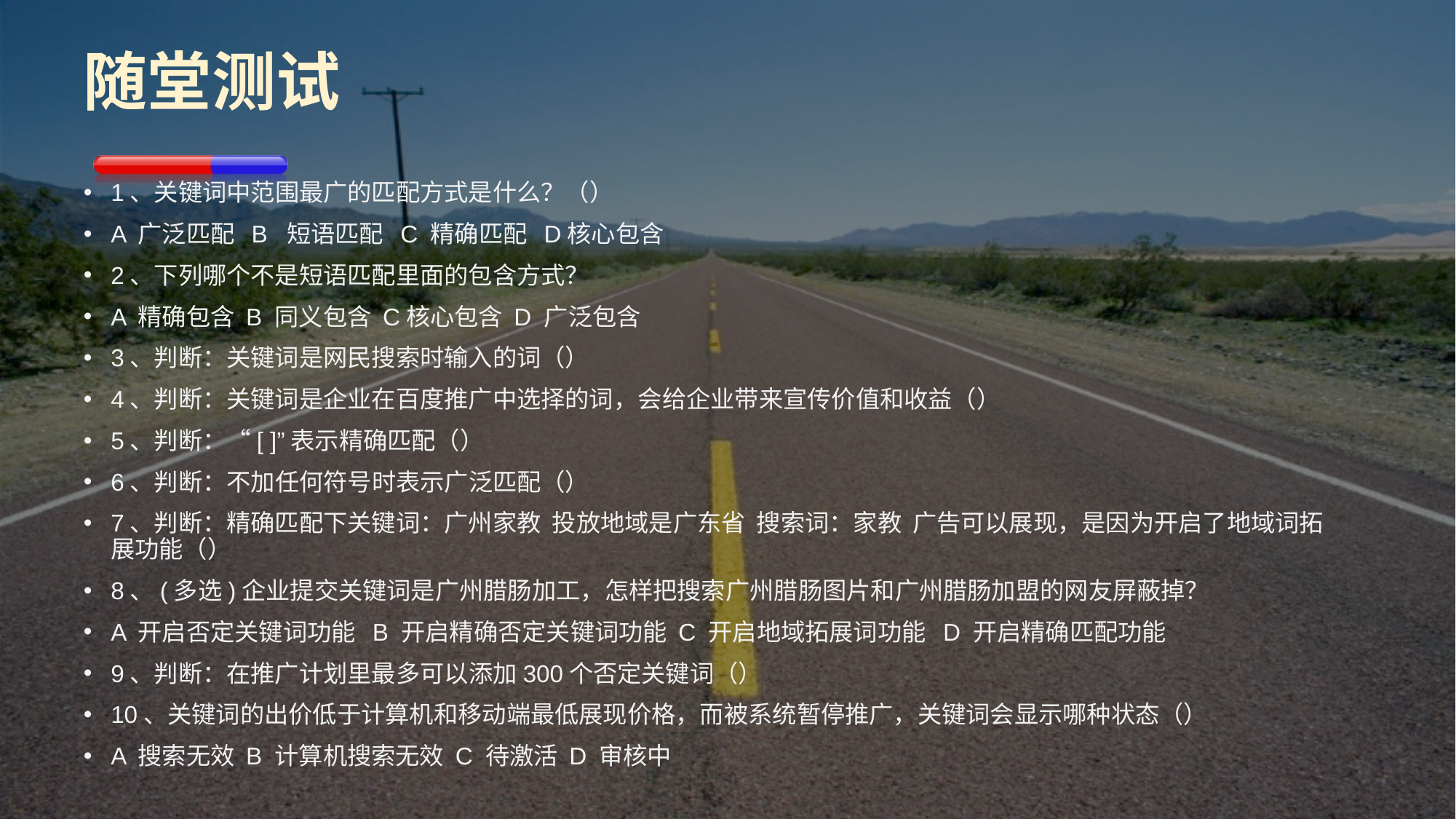

# 随堂测试
1、关键词中范围最广的匹配方式是什么？（）
A 广泛匹配  B  短语匹配  C 精确匹配  D核心包含
2、下列哪个不是短语匹配里面的包含方式？
A 精确包含 B 同义包含 C核心包含 D 广泛包含
3、判断：关键词是网民搜索时输入的词（）
4、判断：关键词是企业在百度推广中选择的词，会给企业带来宣传价值和收益（）
5、判断：“[ ]”表示精确匹配（）
6、判断：不加任何符号时表示广泛匹配（）
7、判断：精确匹配下关键词：广州家教  投放地域是广东省  搜索词：家教  广告可以展现，是因为开启了地域词拓展功能（）
8、(多选)企业提交关键词是广州腊肠加工，怎样把搜索广州腊肠图片和广州腊肠加盟的网友屏蔽掉？
A 开启否定关键词功能  B 开启精确否定关键词功能 C 开启地域拓展词功能  D 开启精确匹配功能
9、判断：在推广计划里最多可以添加300个否定关键词（）
10、关键词的出价低于计算机和移动端最低展现价格，而被系统暂停推广，关键词会显示哪种状态（）
A 搜索无效 B 计算机搜索无效 C 待激活 D 审核中